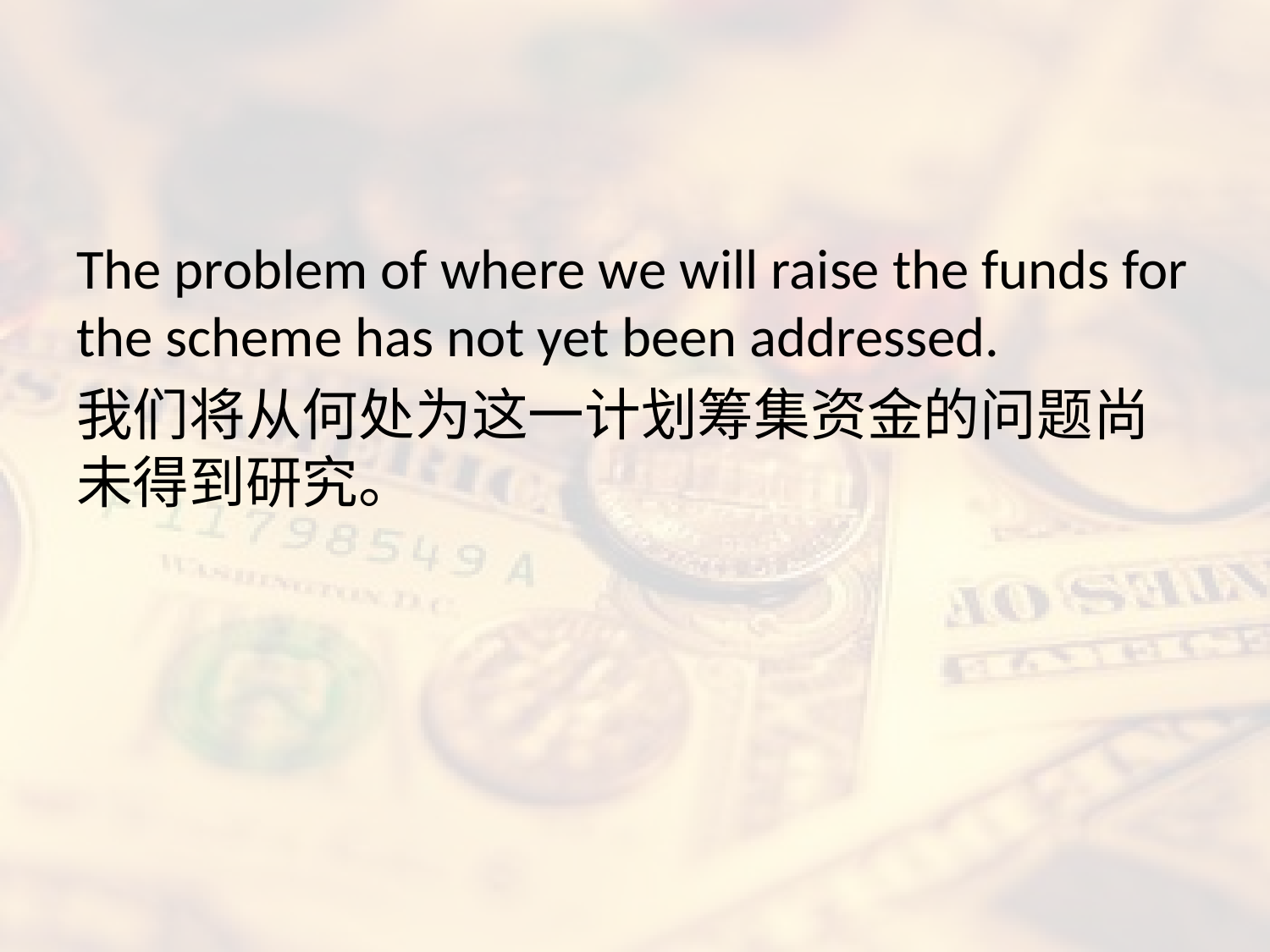

#
The problem of where we will raise the funds for the scheme has not yet been addressed.
我们将从何处为这一计划筹集资金的问题尚未得到研究。